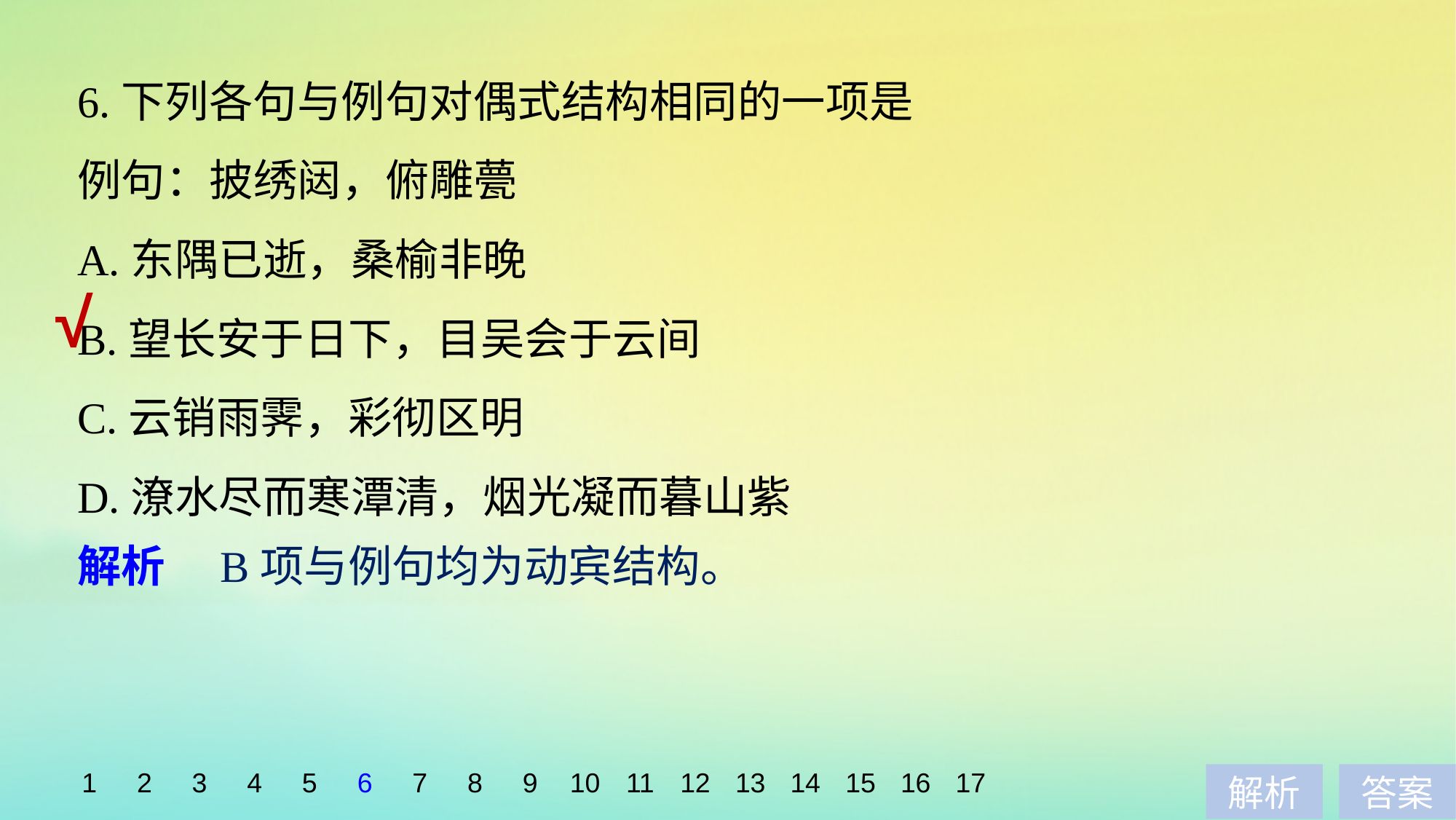

6.下列各句与例句对偶式结构相同的一项是
例句：披绣闼，俯雕甍
A.东隅已逝，桑榆非晚
B.望长安于日下，目吴会于云间
C.云销雨霁，彩彻区明
D.潦水尽而寒潭清，烟光凝而暮山紫
√
解析　B项与例句均为动宾结构。
1
2
3
4
5
6
7
8
9
10
11
12
13
14
15
16
17
解析
答案